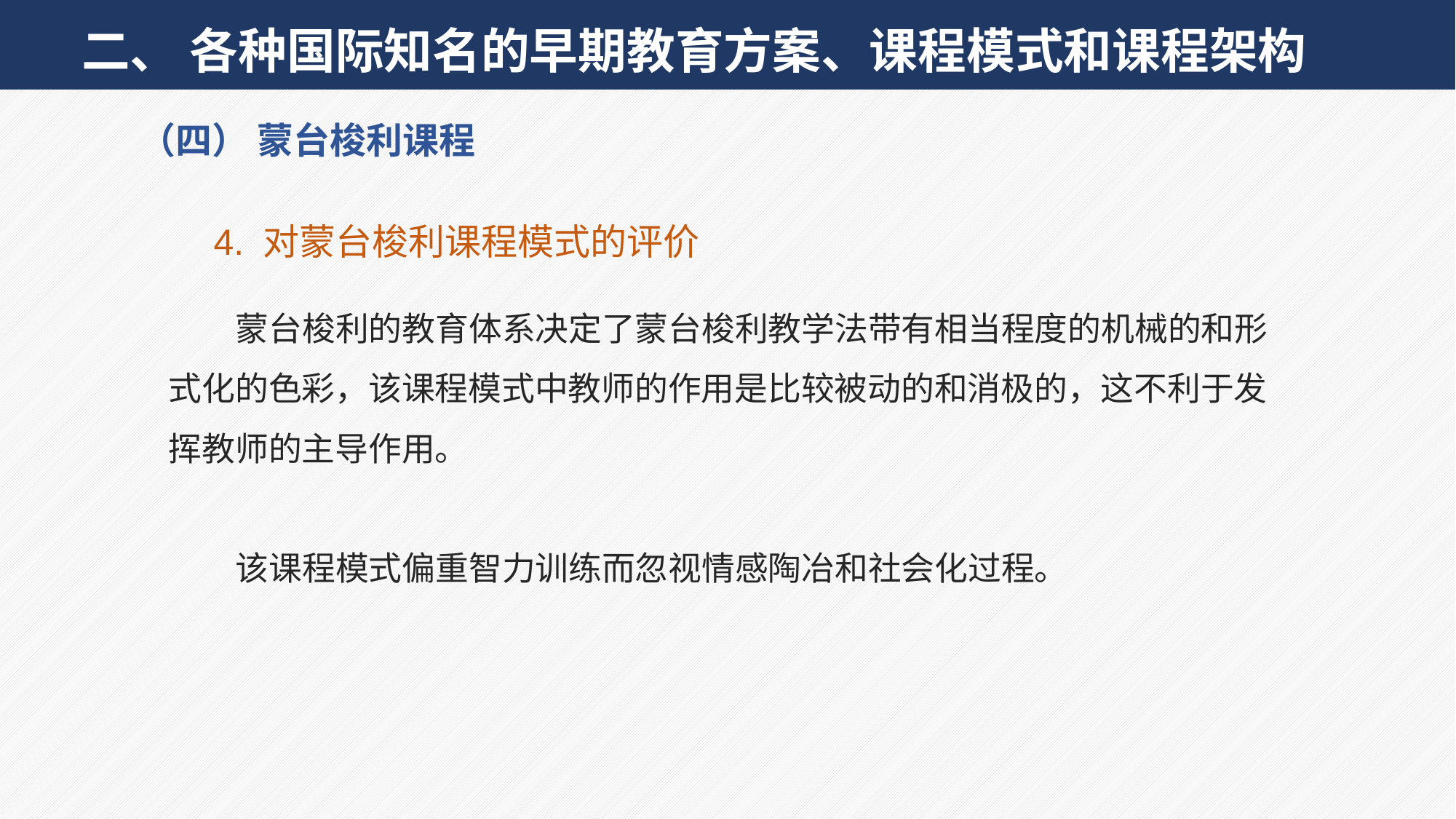

二、 各种国际知名的早期教育方案、课程模式和课程架构
（四） 蒙台梭利课程
4. 对蒙台梭利课程模式的评价
蒙台梭利的教育体系决定了蒙台梭利教学法带有相当程度的机械的和形式化的色彩，该课程模式中教师的作用是比较被动的和消极的，这不利于发挥教师的主导作用。

该课程模式偏重智力训练而忽视情感陶冶和社会化过程。